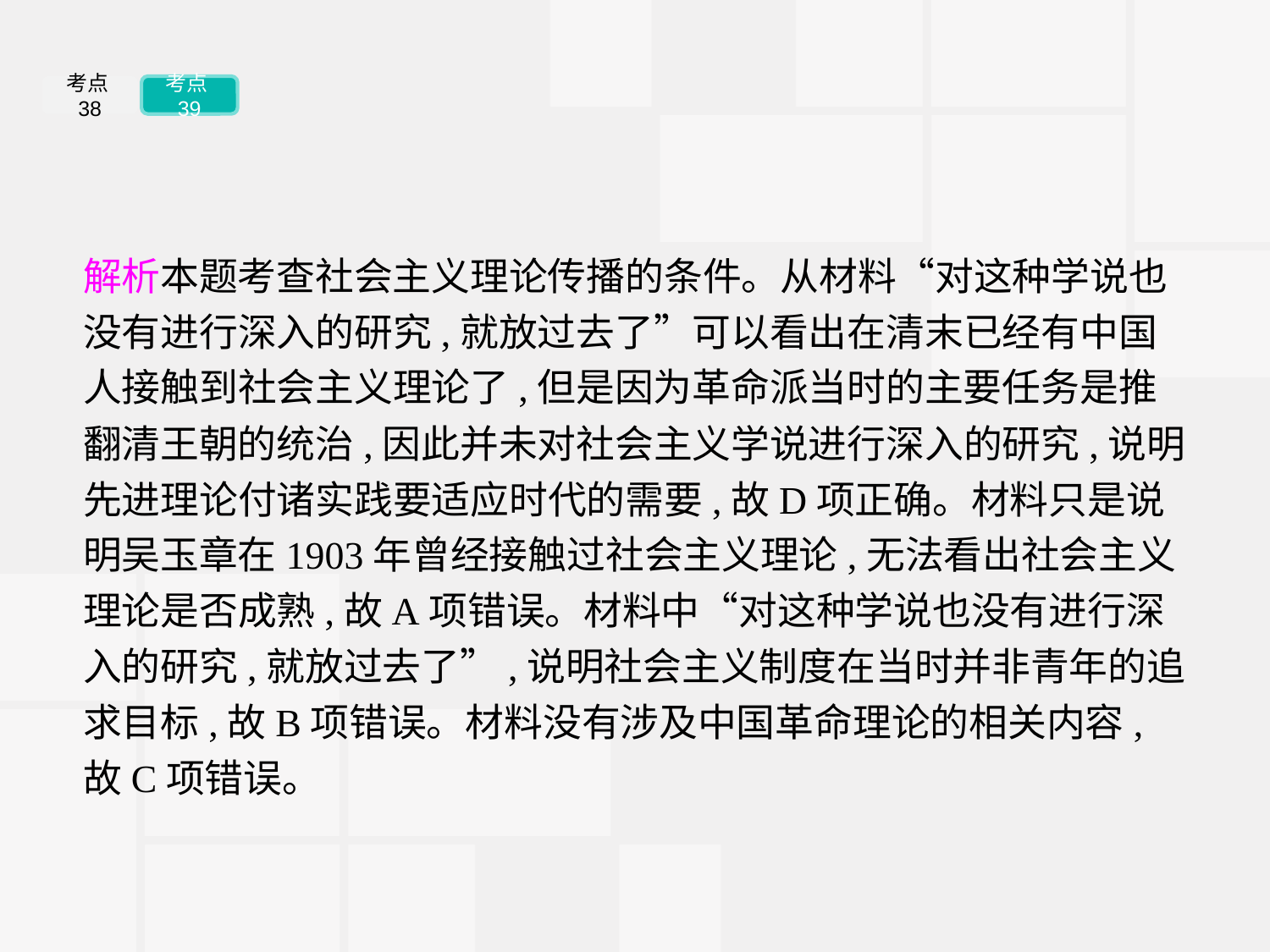

考点38
考点39
解析本题考查社会主义理论传播的条件。从材料“对这种学说也没有进行深入的研究,就放过去了”可以看出在清末已经有中国人接触到社会主义理论了,但是因为革命派当时的主要任务是推翻清王朝的统治,因此并未对社会主义学说进行深入的研究,说明先进理论付诸实践要适应时代的需要,故D项正确。材料只是说明吴玉章在1903年曾经接触过社会主义理论,无法看出社会主义理论是否成熟,故A项错误。材料中“对这种学说也没有进行深入的研究,就放过去了”,说明社会主义制度在当时并非青年的追求目标,故B项错误。材料没有涉及中国革命理论的相关内容,故C项错误。